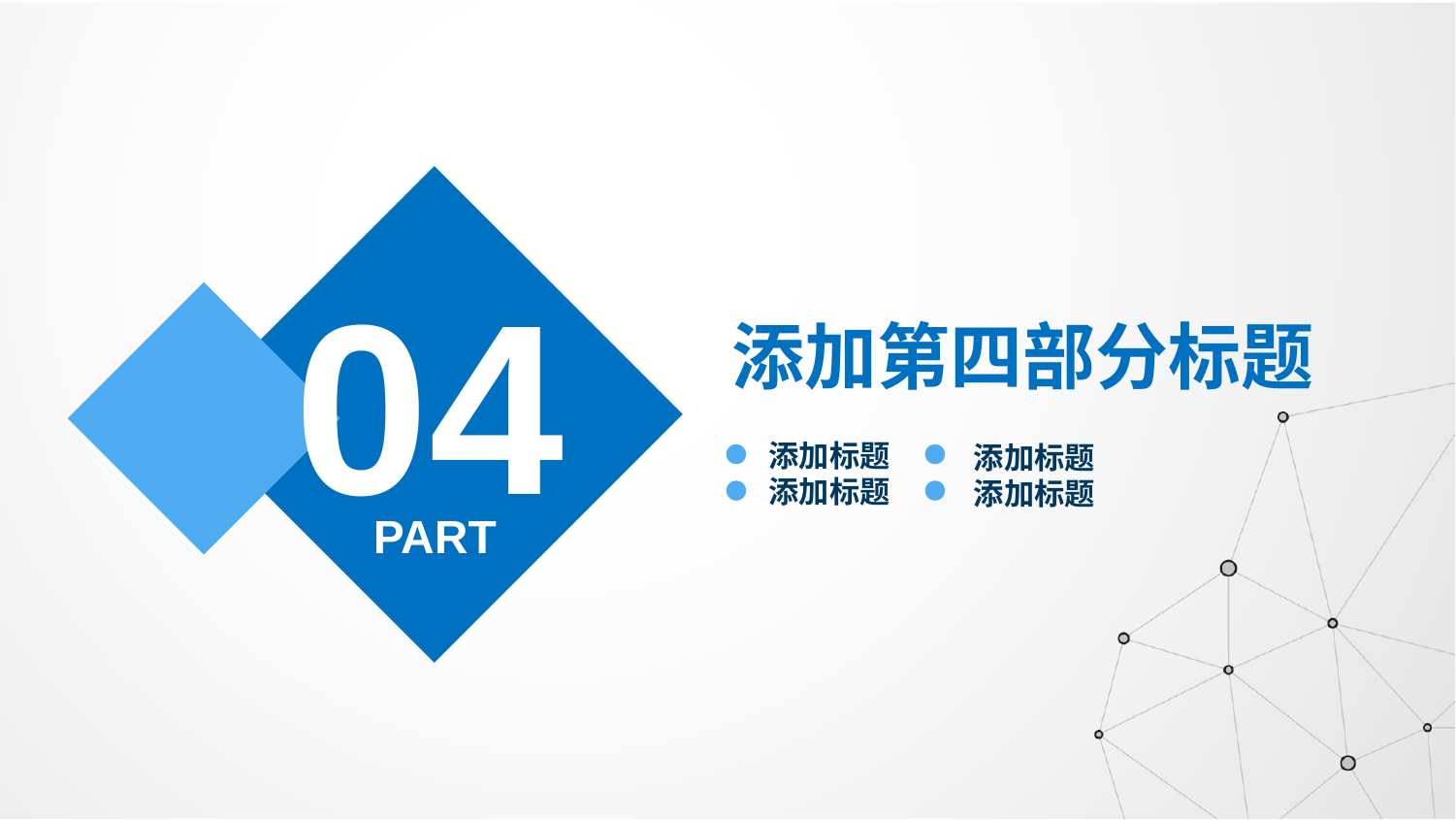

04

添加第四部分标题
添加标题
添加标题

添加标题
添加标题

PART